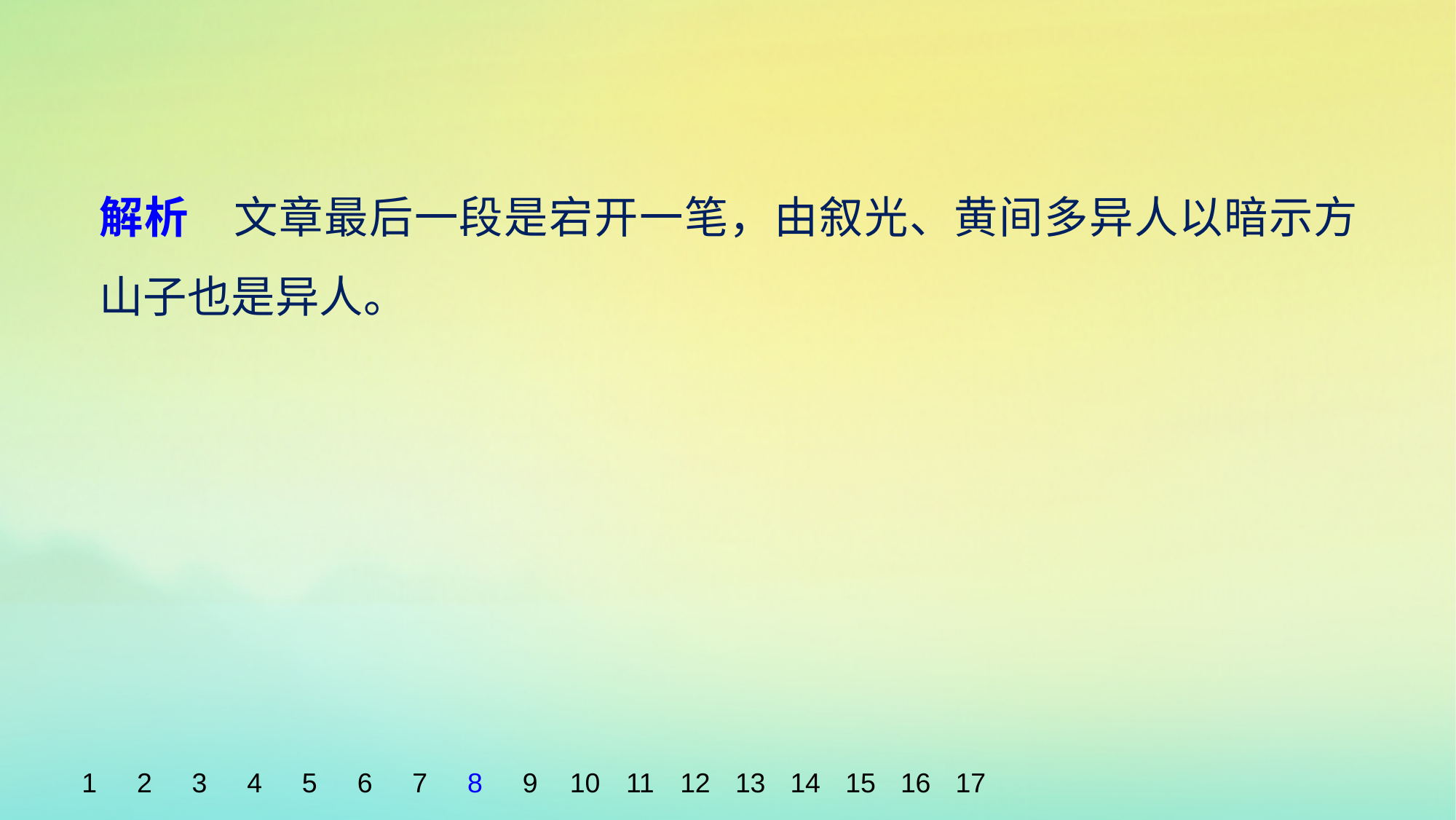

解析　文章最后一段是宕开一笔，由叙光、黄间多异人以暗示方山子也是异人。
1
2
3
4
5
6
7
8
9
10
11
12
13
14
15
16
17